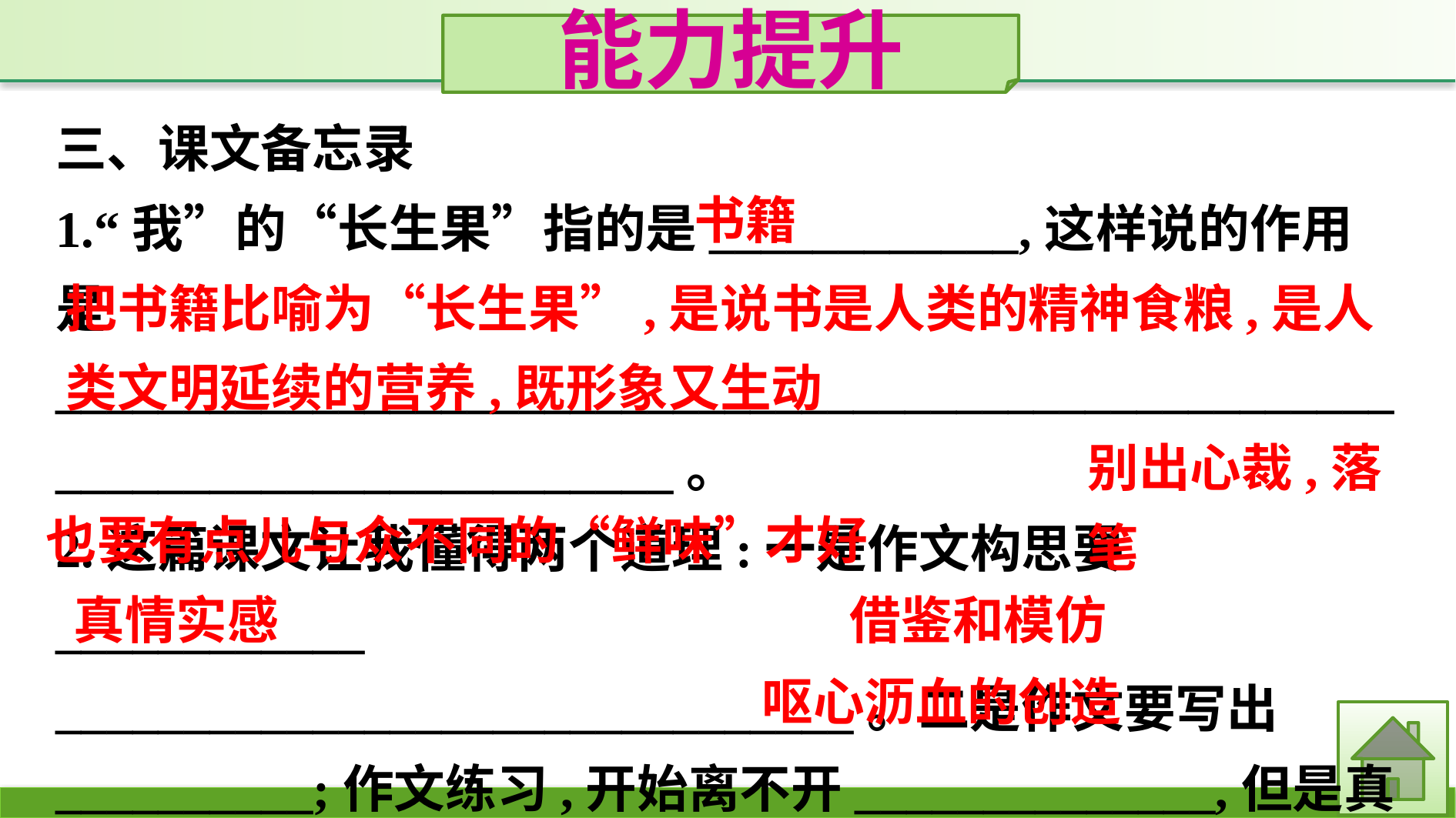

能力提升
三、课文备忘录
1.“我”的“长生果”指的是____________,这样说的作用是____________________________________________________
________________________。
2.这篇课文让我懂得两个道理:一是作文构思要____________
_______________________________。二是作文要写出__________;作文练习,开始离不开______________,但是真正打动人心的东西,应该是自己______________________。
书籍
把书籍比喻为“长生果”,是说书是人类的精神食粮,是人类文明延续的营养,既形象又生动
别出心裁,落笔
也要有点儿与众不同的“鲜味”才好
借鉴和模仿
真情实感
呕心沥血的创造